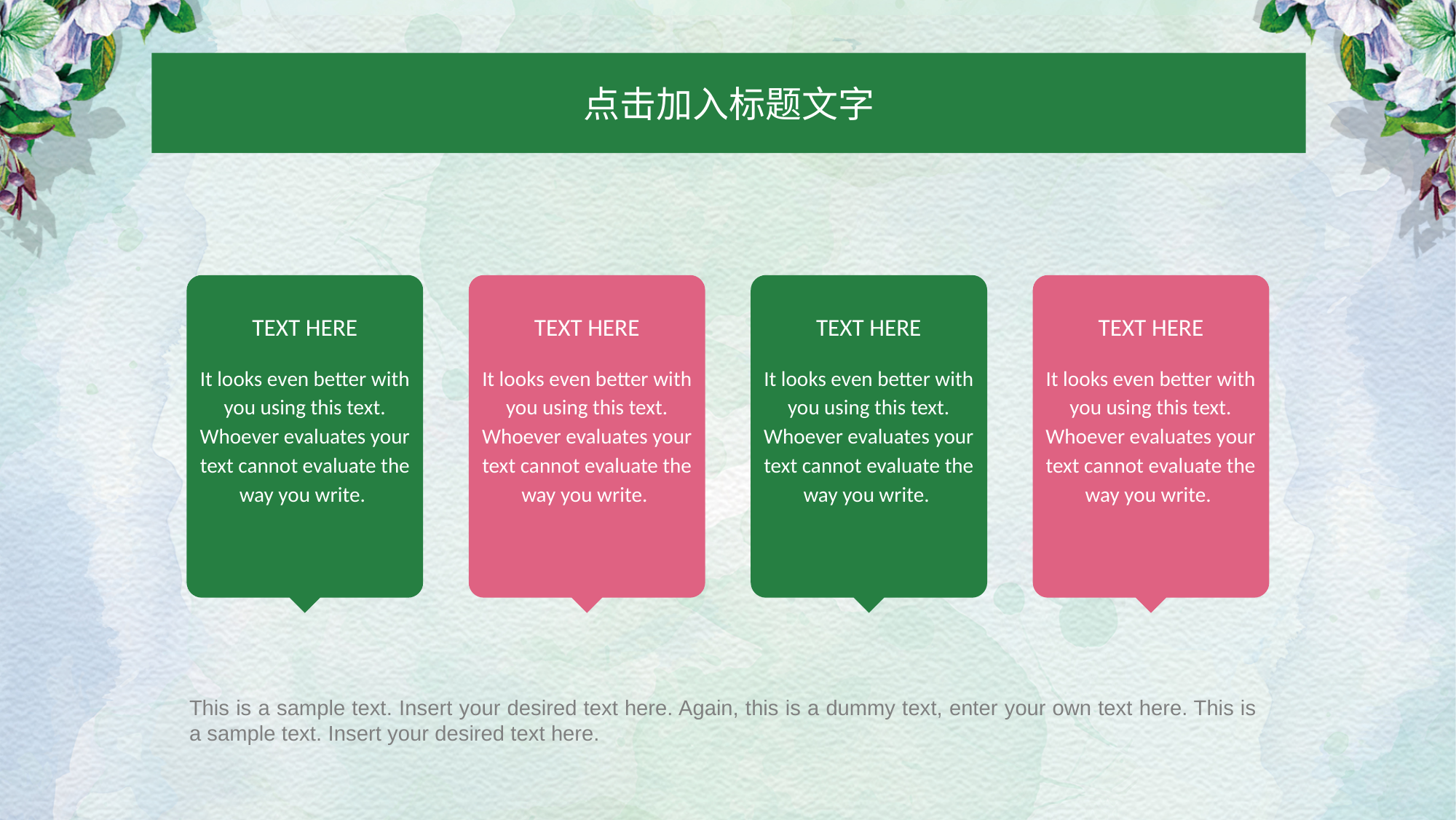

点击加入标题文字

TEXT HERE
TEXT HERE
TEXT HERE
TEXT HERE
It looks even better with you using this text. Whoever evaluates your text cannot evaluate the way you write.
It looks even better with you using this text. Whoever evaluates your text cannot evaluate the way you write.
It looks even better with you using this text. Whoever evaluates your text cannot evaluate the way you write.
It looks even better with you using this text. Whoever evaluates your text cannot evaluate the way you write.
This is a sample text. Insert your desired text here. Again, this is a dummy text, enter your own text here. This is a sample text. Insert your desired text here.